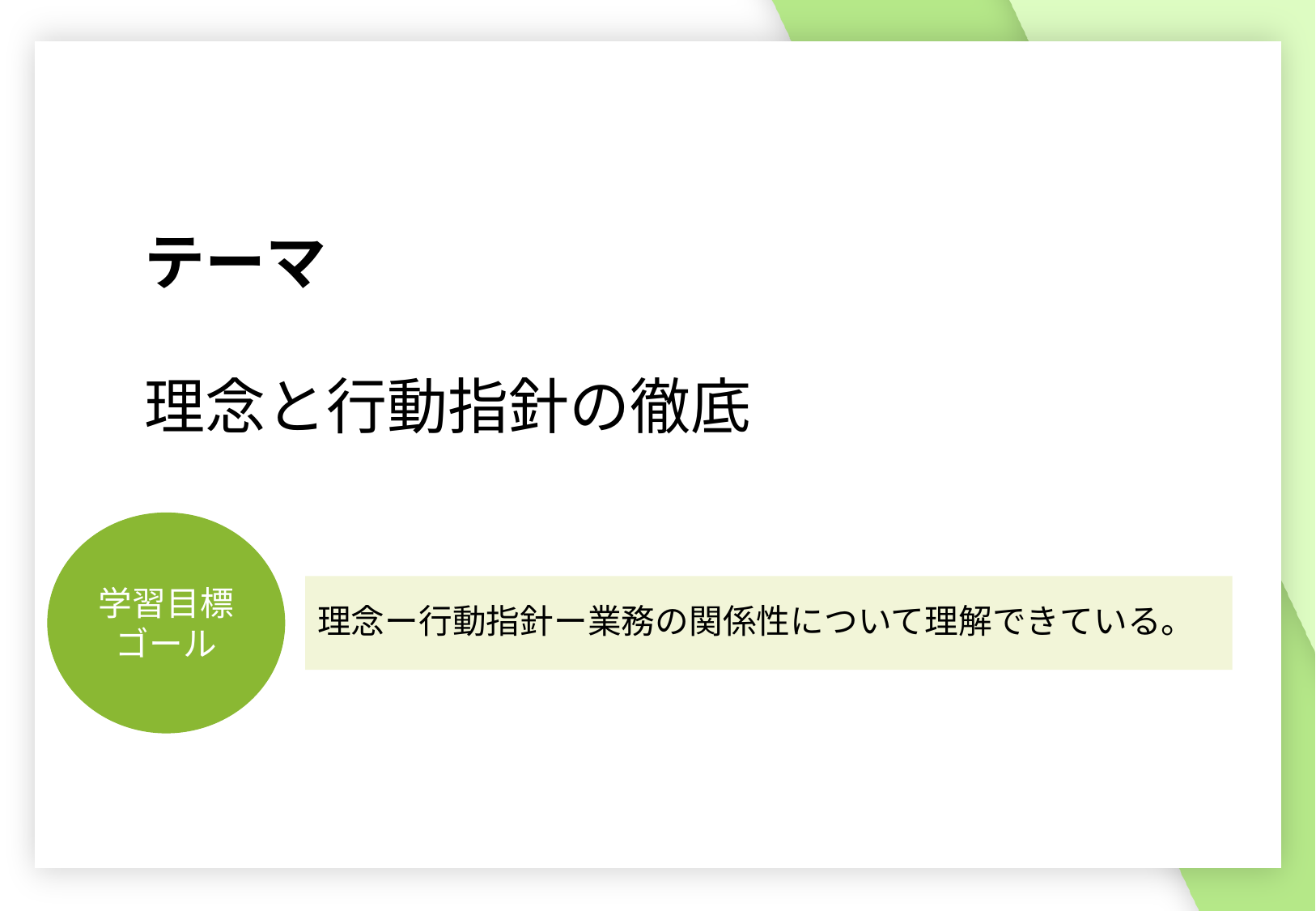

理念と行動指針の徹底
理念ー行動指針ー業務の関係性について理解できている。